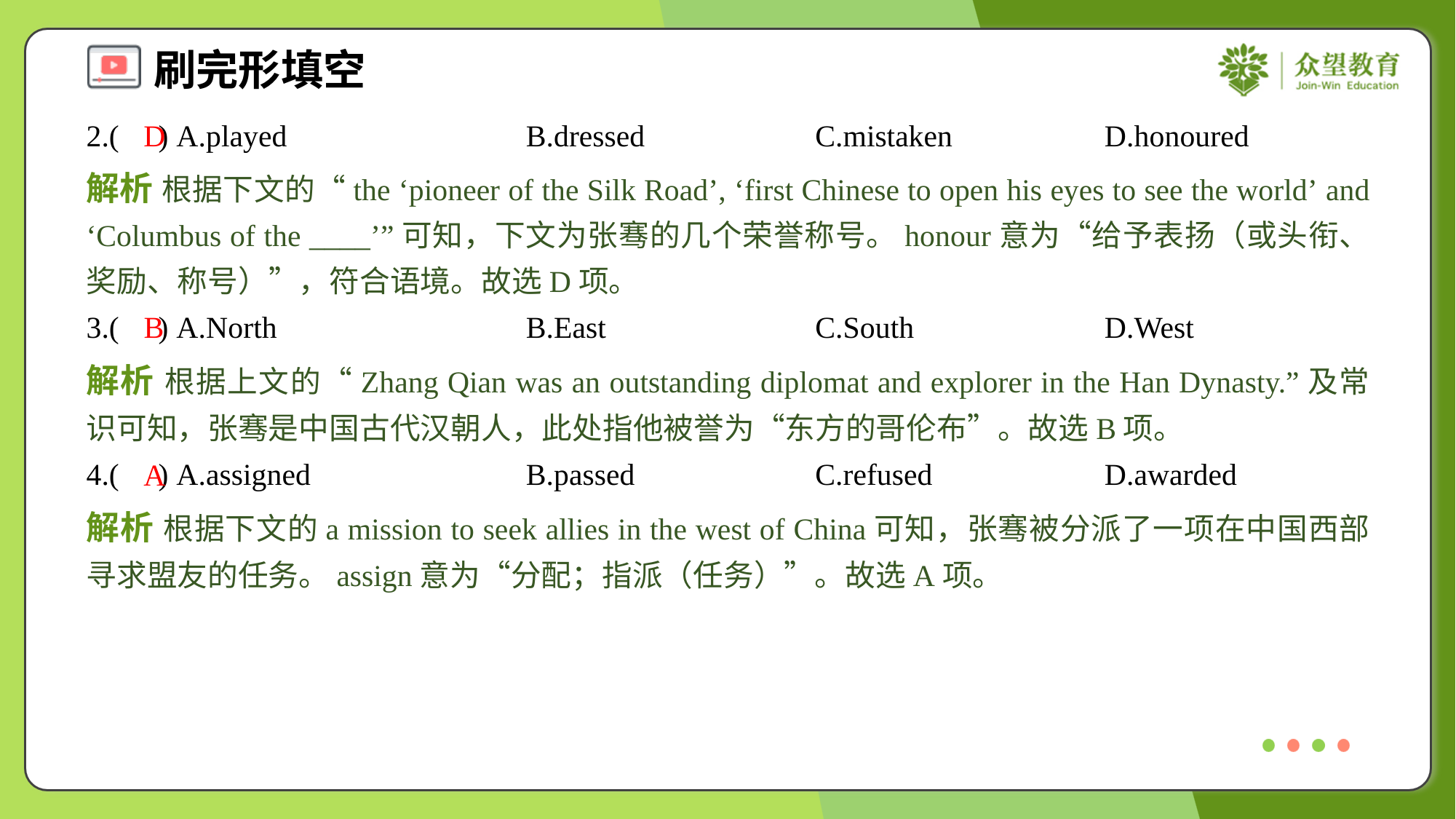

2.(     ) A.played	B.dressed	C.mistaken	D.honoured
D
解析 根据下文的“the ‘pioneer of the Silk Road’, ‘first Chinese to open his eyes to see the world’ and ‘Columbus of the ____’”可知，下文为张骞的几个荣誉称号。honour意为“给予表扬（或头衔、奖励、称号）”，符合语境。故选D项。
3.(     ) A.North	B.East	C.South	D.West
B
解析 根据上文的“Zhang Qian was an outstanding diplomat and explorer in the Han Dynasty.”及常识可知，张骞是中国古代汉朝人，此处指他被誉为“东方的哥伦布”。故选B项。
4.(     ) A.assigned	B.passed	C.refused	D.awarded
A
解析 根据下文的a mission to seek allies in the west of China可知，张骞被分派了一项在中国西部寻求盟友的任务。assign意为“分配；指派（任务）”。故选A项。